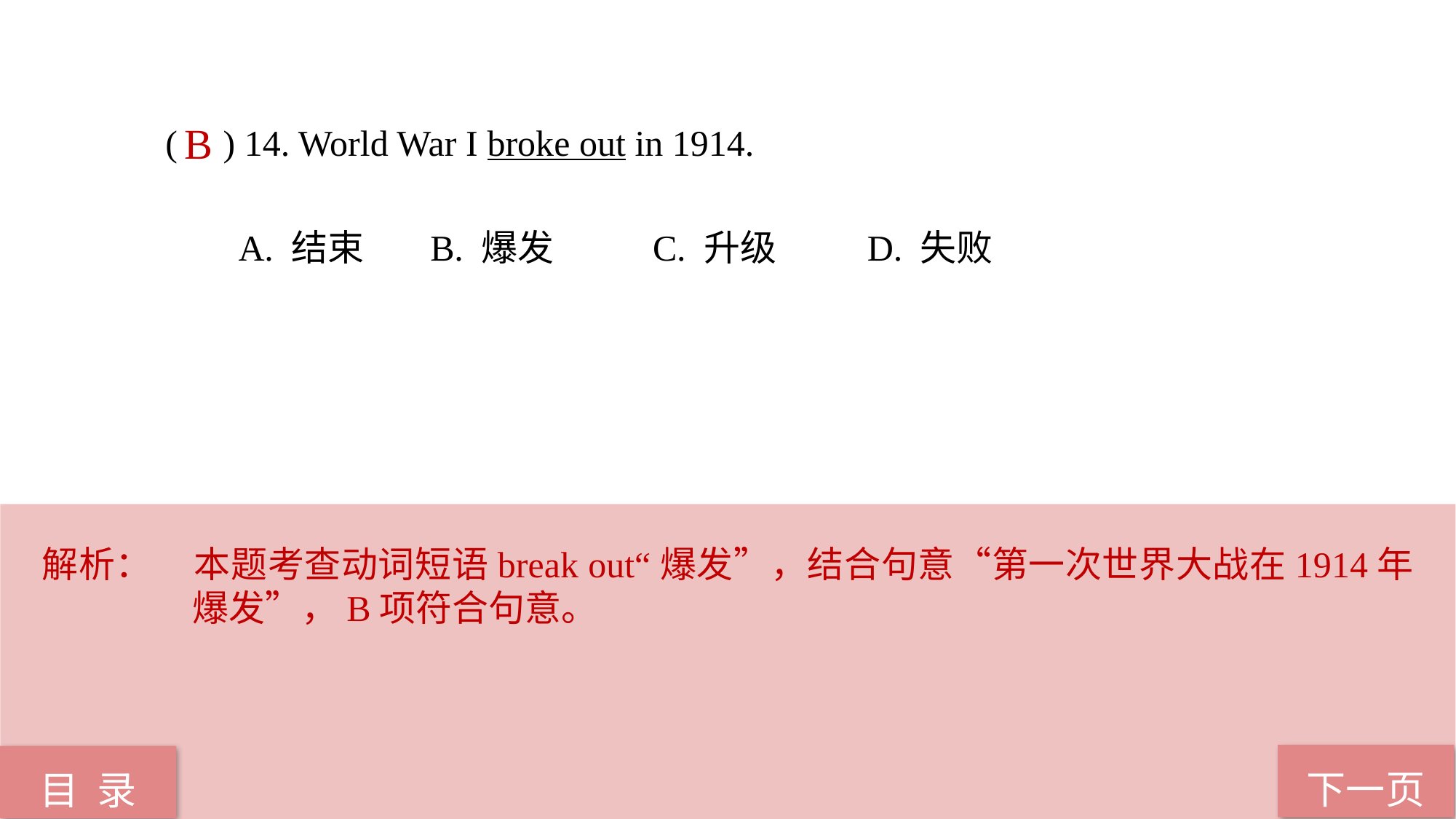

(     ) 14. World War I broke out in 1914.

        A. 结束       B. 爆发           C. 升级          D. 失败
B
解析：	本题考查动词短语break out“爆发”，结合句意“第一次世界大战在1914年爆发”，B项符合句意。